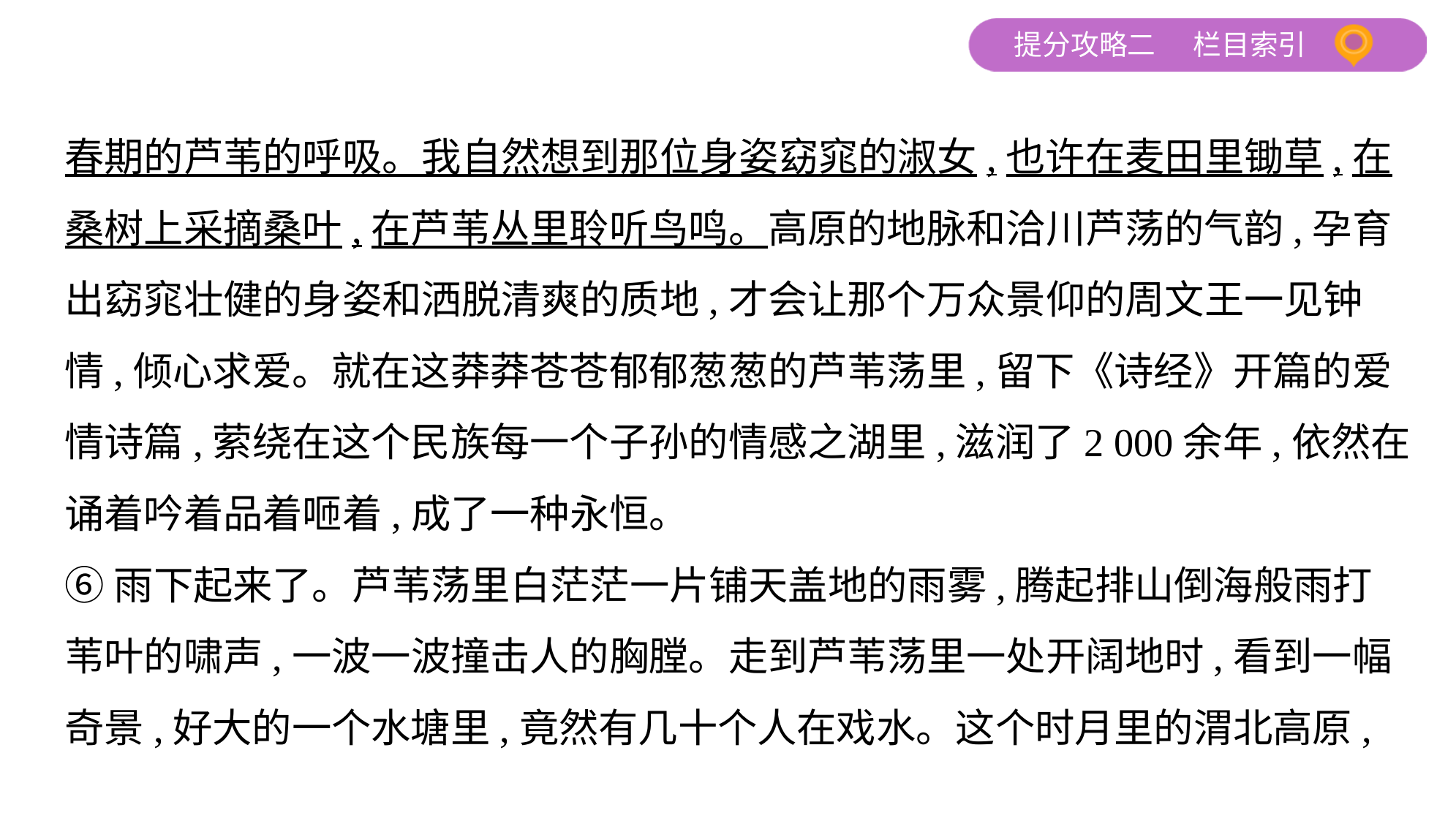

春期的芦苇的呼吸。我自然想到那位身姿窈窕的淑女,也许在麦田里锄草,在
桑树上采摘桑叶,在芦苇丛里聆听鸟鸣。高原的地脉和洽川芦荡的气韵,孕育
出窈窕壮健的身姿和洒脱清爽的质地,才会让那个万众景仰的周文王一见钟
情,倾心求爱。就在这莽莽苍苍郁郁葱葱的芦苇荡里,留下《诗经》开篇的爱
情诗篇,萦绕在这个民族每一个子孙的情感之湖里,滋润了2 000余年,依然在
诵着吟着品着咂着,成了一种永恒。
⑥雨下起来了。芦苇荡里白茫茫一片铺天盖地的雨雾,腾起排山倒海般雨打
苇叶的啸声,一波一波撞击人的胸膛。走到芦苇荡里一处开阔地时,看到一幅
奇景,好大的一个水塘里,竟然有几十个人在戏水。这个时月里的渭北高原,